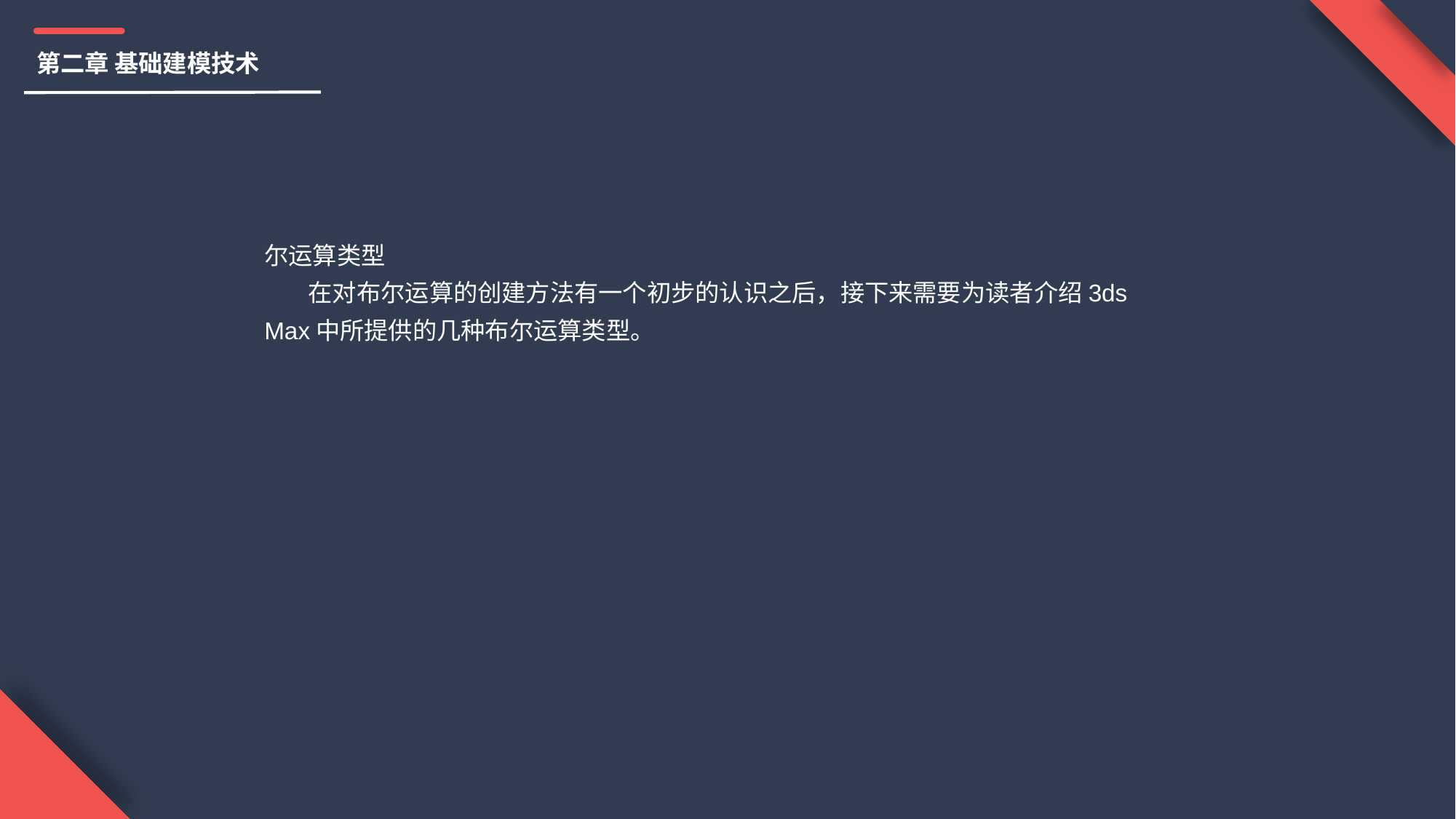

第二章 基础建模技术
尔运算类型
       在对布尔运算的创建方法有一个初步的认识之后，接下来需要为读者介绍3ds Max中所提供的几种布尔运算类型。